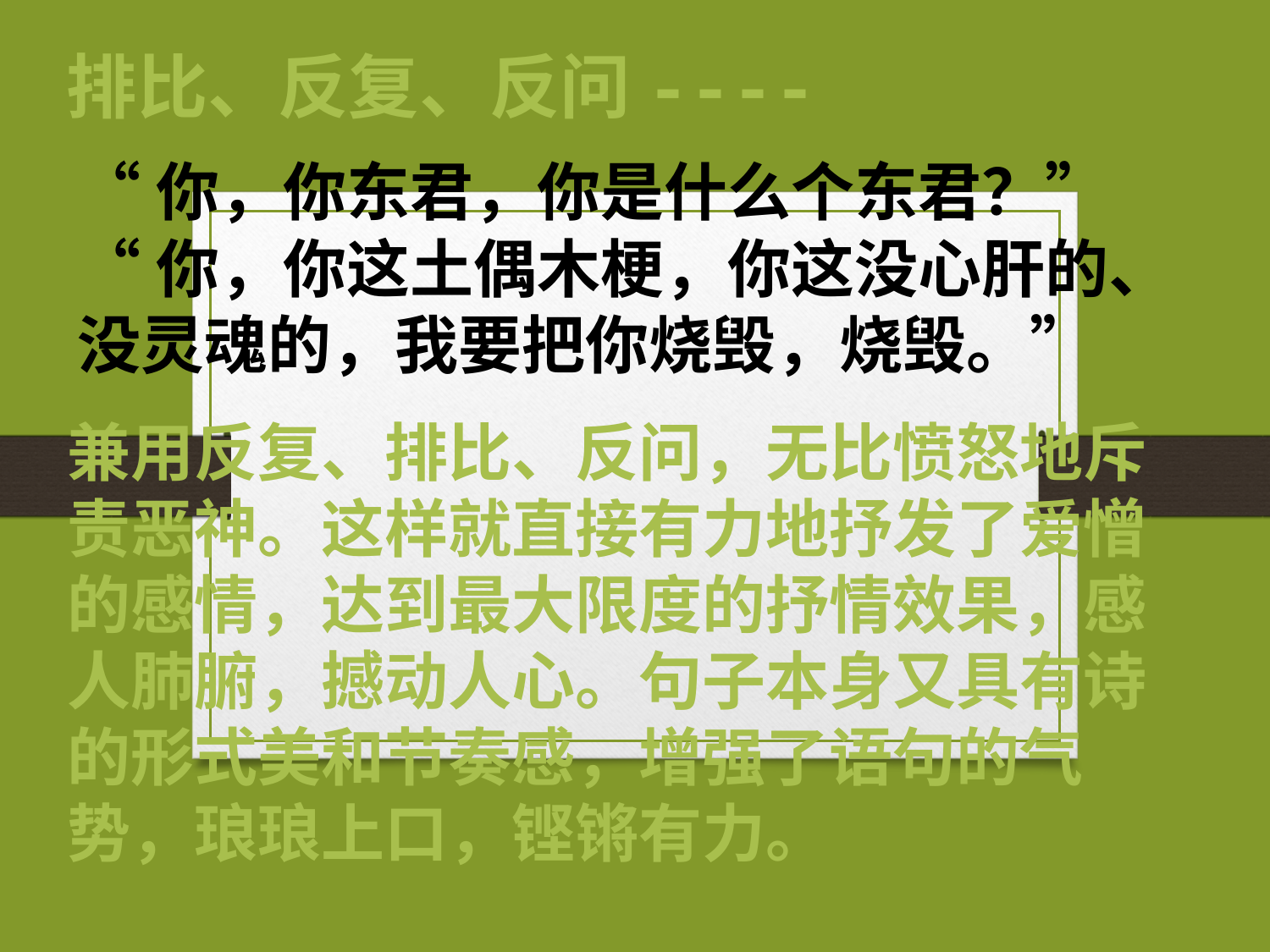

排比、反复、反问----
“你，你东君，你是什么个东君？”
“你，你这土偶木梗，你这没心肝的、没灵魂的，我要把你烧毁，烧毁。”
兼用反复、排比、反问，无比愤怒地斥责恶神。这样就直接有力地抒发了爱憎的感情，达到最大限度的抒情效果，感人肺腑，撼动人心。句子本身又具有诗的形式美和节奏感，增强了语句的气势，琅琅上口，铿锵有力。